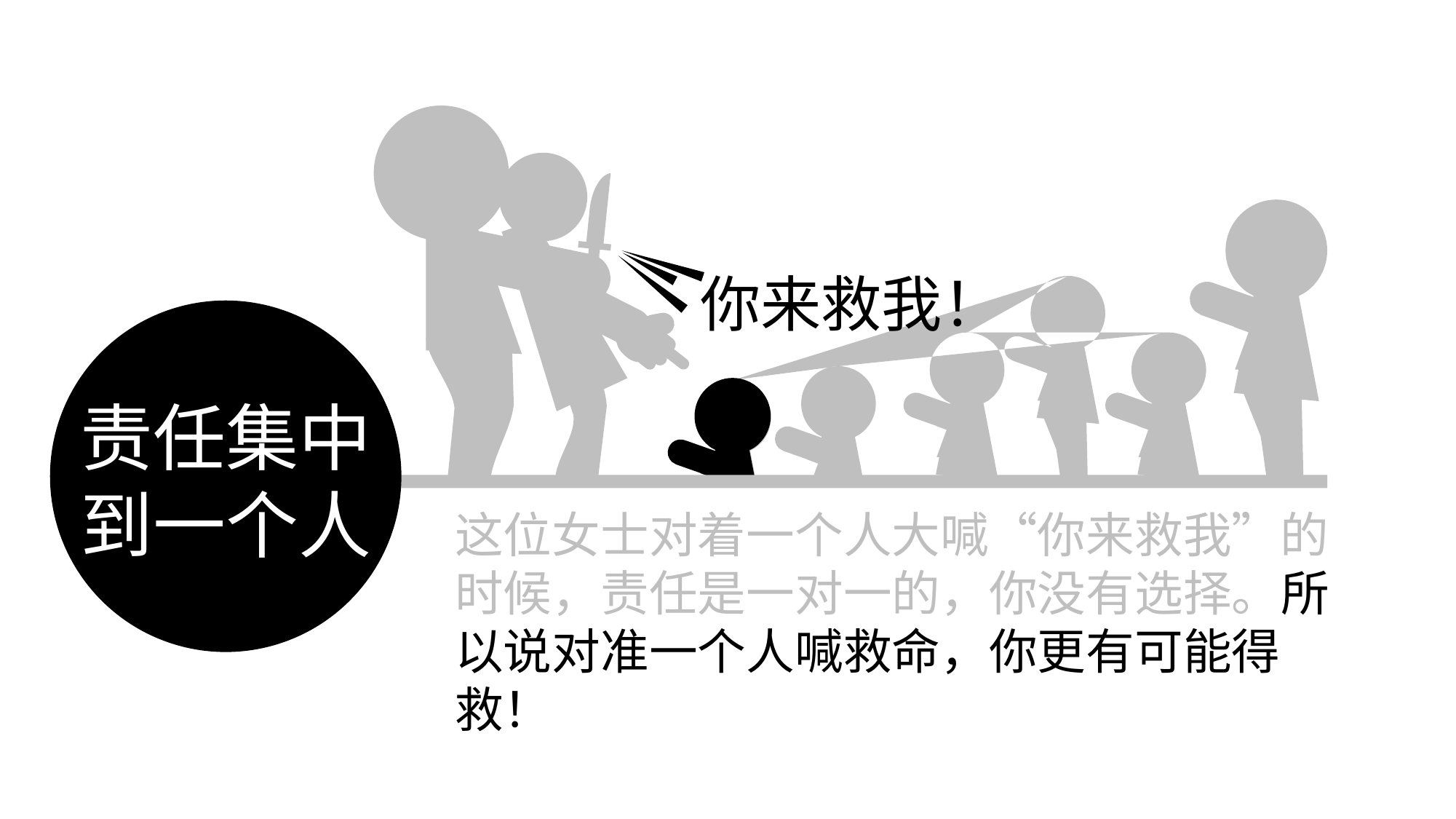

你来救我！

责任集中到一个人

这位女士对着一个人大喊“你来救我”的时候，责任是一对一的，你没有选择。所以说对准一个人喊救命，你更有可能得救！